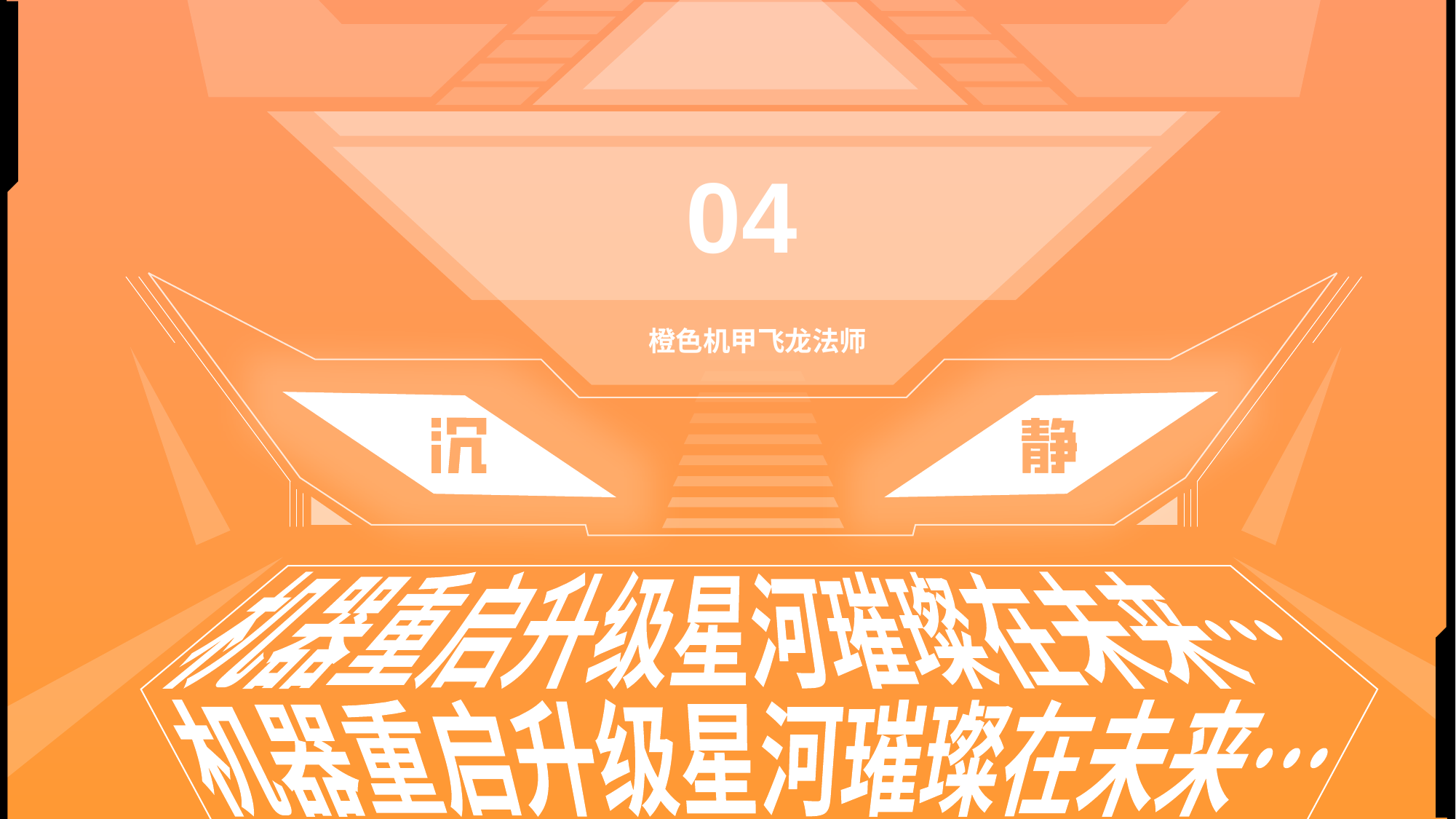

04
橙色机甲飞龙法师
机器重启升级星河璀璨在未来…
机器重启升级星河璀璨在未来…